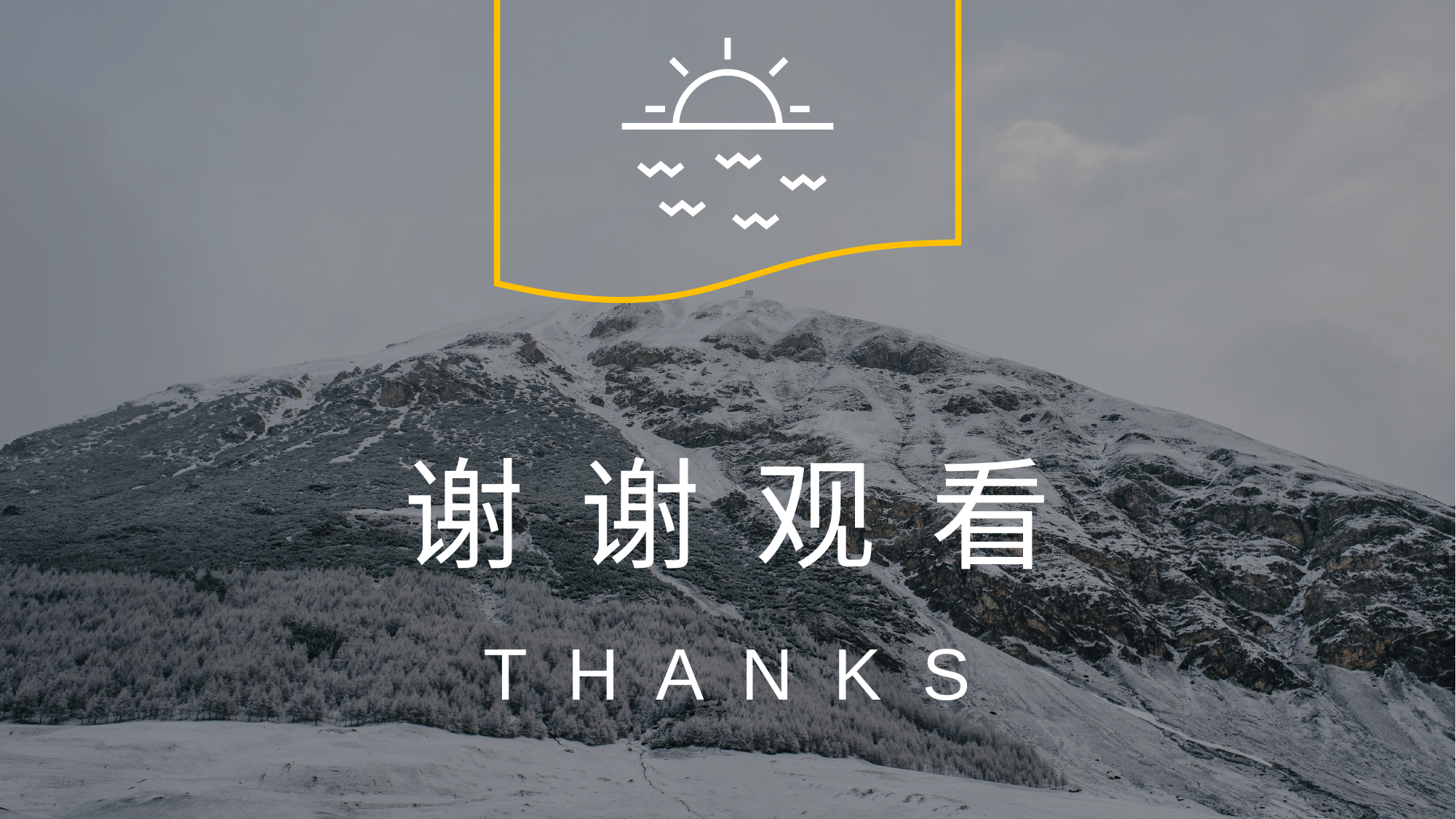

谢  谢  观  看
T  H  A  N  K  S